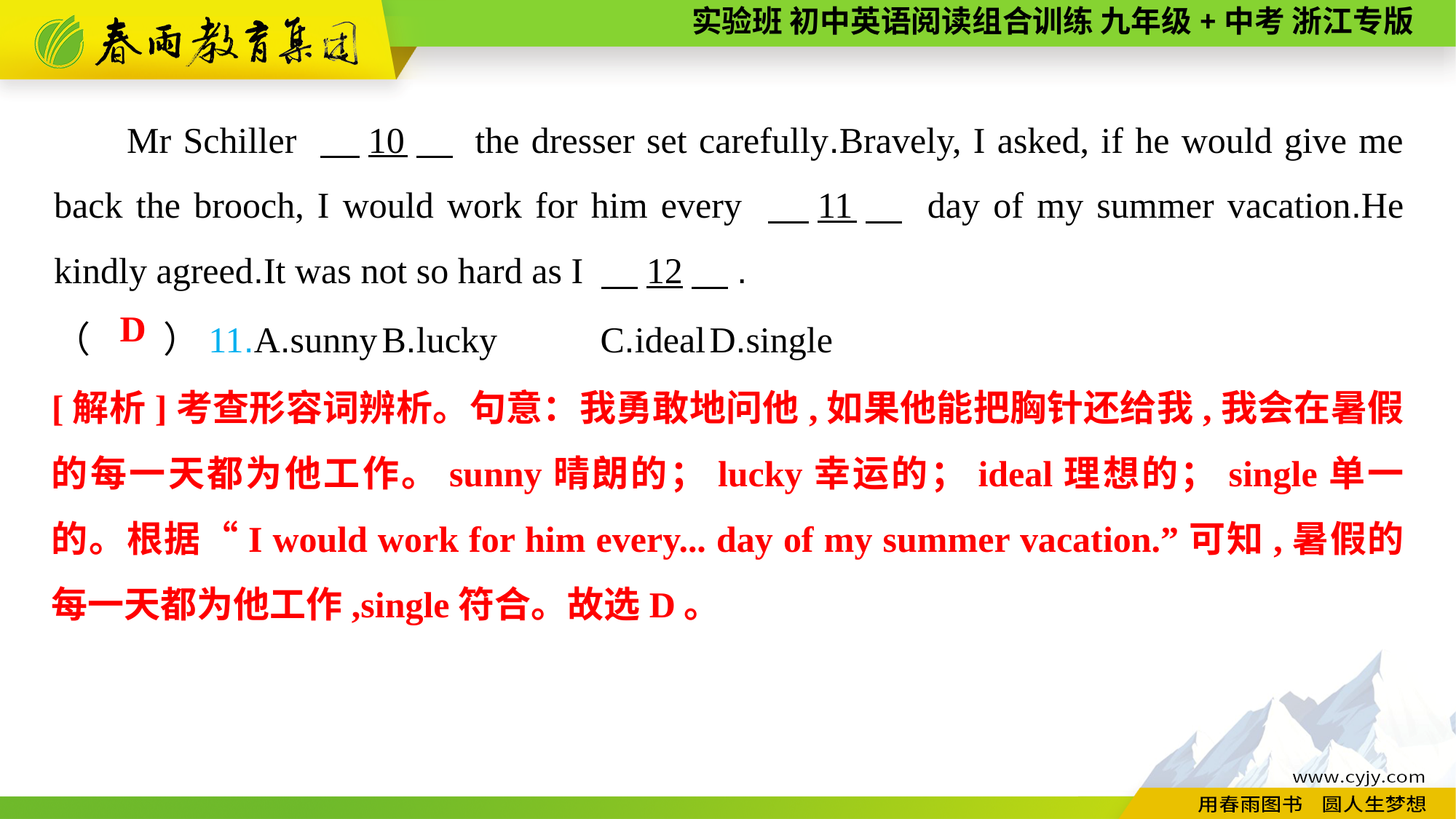

Mr Schiller 　10　 the dresser set carefully.Bravely, I asked, if he would give me back the brooch, I would work for him every 　11　 day of my summer vacation.He kindly agreed.It was not so hard as I 　12　.
（　　）11.A.sunny	B.lucky	C.ideal	D.single
D
[解析]考查形容词辨析。句意：我勇敢地问他,如果他能把胸针还给我,我会在暑假的每一天都为他工作。sunny晴朗的；lucky幸运的；ideal理想的；single单一的。根据“I would work for him every... day of my summer vacation.”可知,暑假的每一天都为他工作,single符合。故选D。